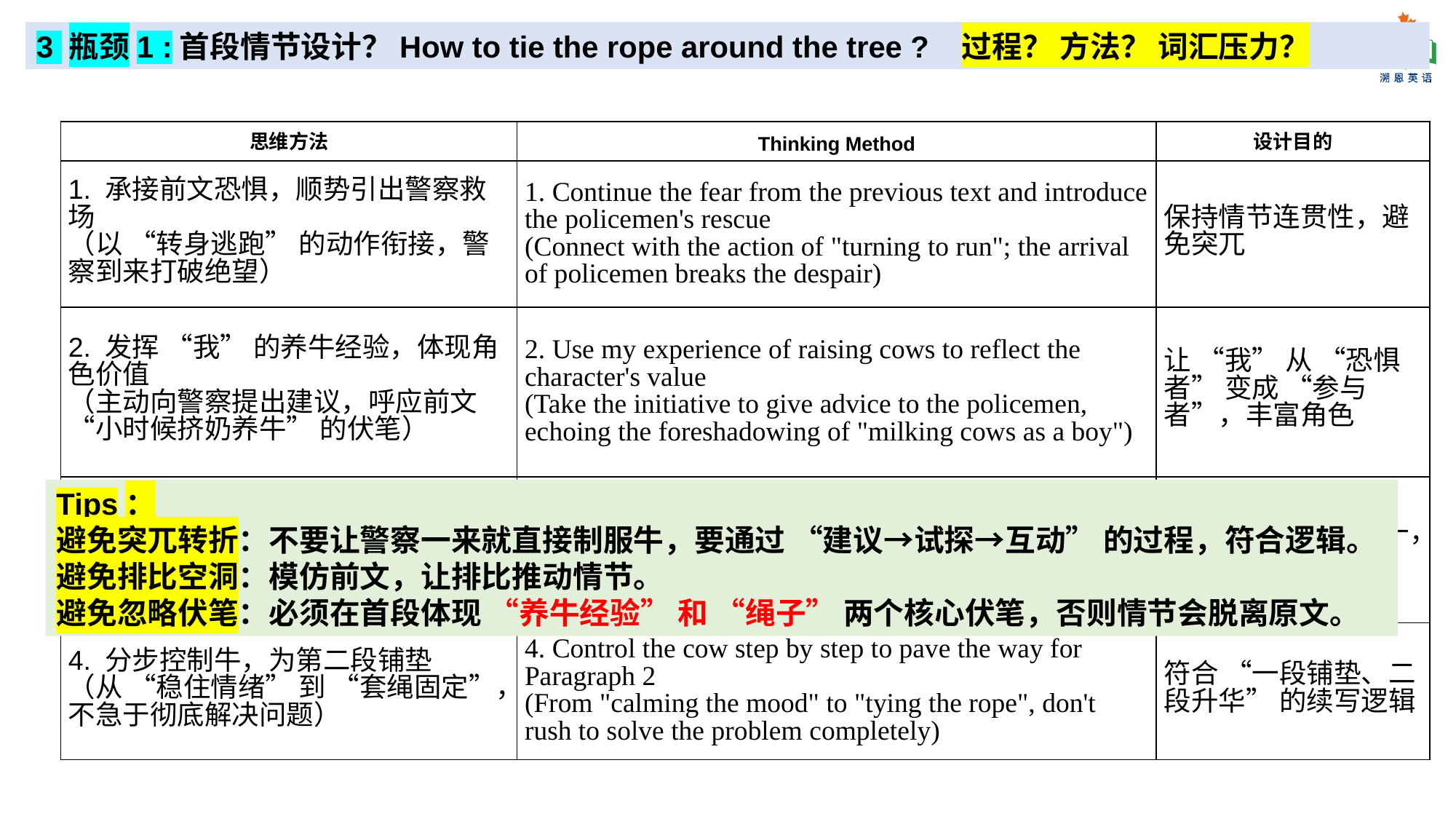

3 瓶颈1 :首段情节设计？How to tie the rope around the tree ?   过程？ 方法？ 词汇压力？
| 思维方法 | Thinking Method | 设计目的 |
| --- | --- | --- |
| 1. 承接前文恐惧，顺势引出警察救场 （以 “转身逃跑” 的动作衔接，警察到来打破绝望） | 1. Continue the fear from the previous text and introduce the policemen's rescue (Connect with the action of "turning to run"; the arrival of policemen breaks the despair) | 保持情节连贯性，避免突兀 |
| 2. 发挥 “我” 的养牛经验，体现角色价值 （主动向警察提出建议，呼应前文 “小时候挤奶养牛” 的伏笔） | 2. Use my experience of raising cows to reflect the character's value (Take the initiative to give advice to the policemen, echoing the foreshadowing of "milking cows as a boy") | 让 “我” 从 “恐惧者” 变成 “参与者”，丰富角色 |
| 3. 延续距离排比句式，强化紧张氛围 （模仿原文 “30 英尺→20 英尺→10 英尺” 的递进结构） | 3. Continue the distance parallelism to strengthen the tense atmosphere (Imitate the progressive structure of "30 feet→20 feet→10 feet" in the original text) | 与前文语言风格统一，增强代入感 |
| 4. 分步控制牛，为第二段铺垫 （从 “稳住情绪” 到 “套绳固定”，不急于彻底解决问题） | 4. Control the cow step by step to pave the way for Paragraph 2 (From "calming the mood" to "tying the rope", don't rush to solve the problem completely) | 符合 “一段铺垫、二段升华” 的续写逻辑 |
Tips：
避免突兀转折：不要让警察一来就直接制服牛，要通过 “建议→试探→互动” 的过程，符合逻辑。
避免排比空洞：模仿前文，让排比推动情节。
避免忽略伏笔：必须在首段体现 “养牛经验” 和 “绳子” 两个核心伏笔，否则情节会脱离原文。